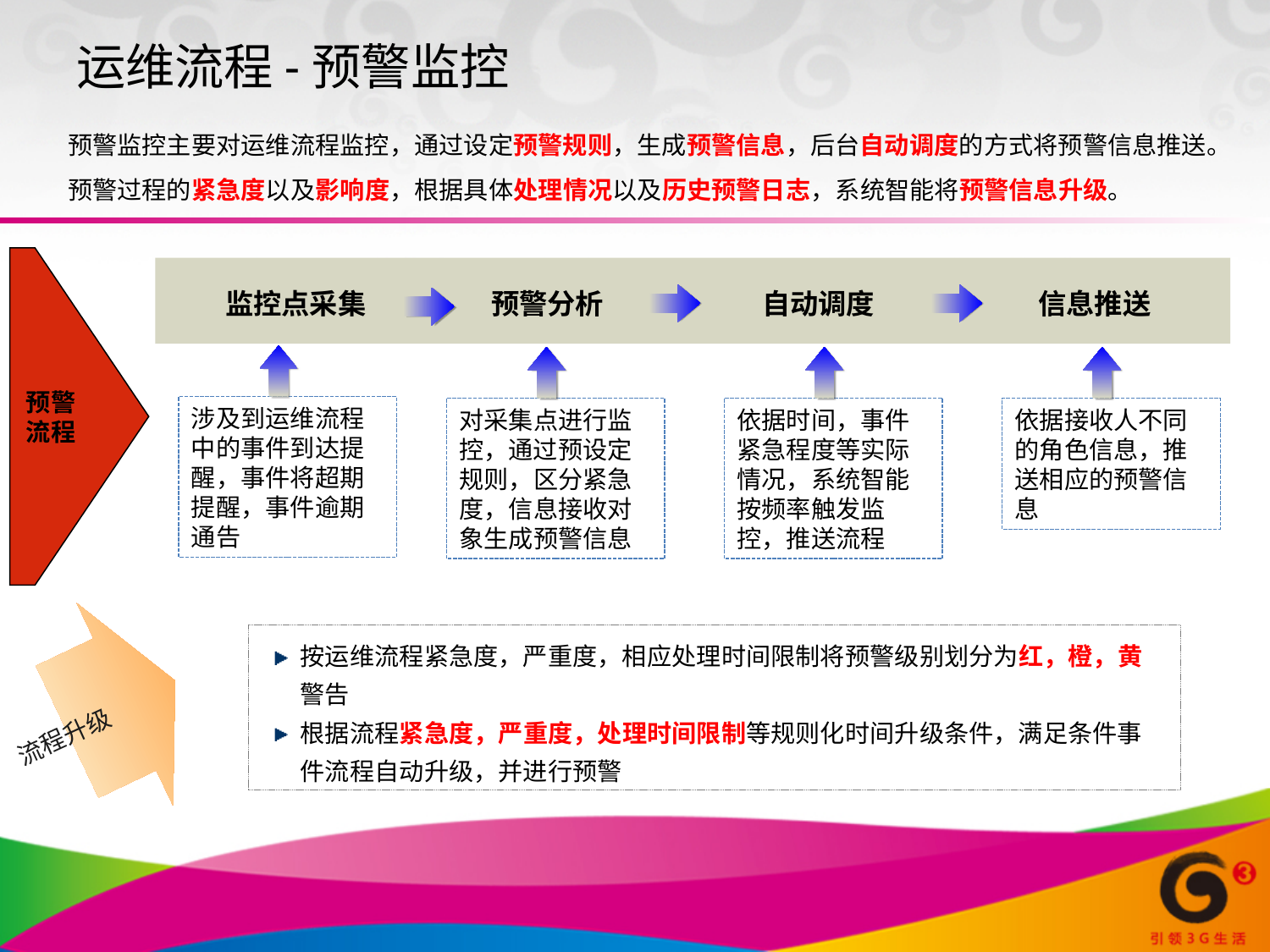

运维流程-预警监控
    预警监控主要对运维流程监控，通过设定预警规则，生成预警信息，后台自动调度的方式将预警信息推送。
    预警过程的紧急度以及影响度，根据具体处理情况以及历史预警日志，系统智能将预警信息升级。

预警流程

预警分析
自动调度
信息推送
监控点采集

涉及到运维流程中的事件到达提醒，事件将超期提醒，事件逾期通告
对采集点进行监控，通过预设定规则，区分紧急度，信息接收对象生成预警信息
依据时间，事件紧急程度等实际情况，系统智能按频率触发监控，推送流程
依据接收人不同的角色信息，推送相应的预警信息

按运维流程紧急度，严重度，相应处理时间限制将预警级别划分为红，橙，黄警告
根据流程紧急度，严重度，处理时间限制等规则化时间升级条件，满足条件事件流程自动升级，并进行预警

流程升级